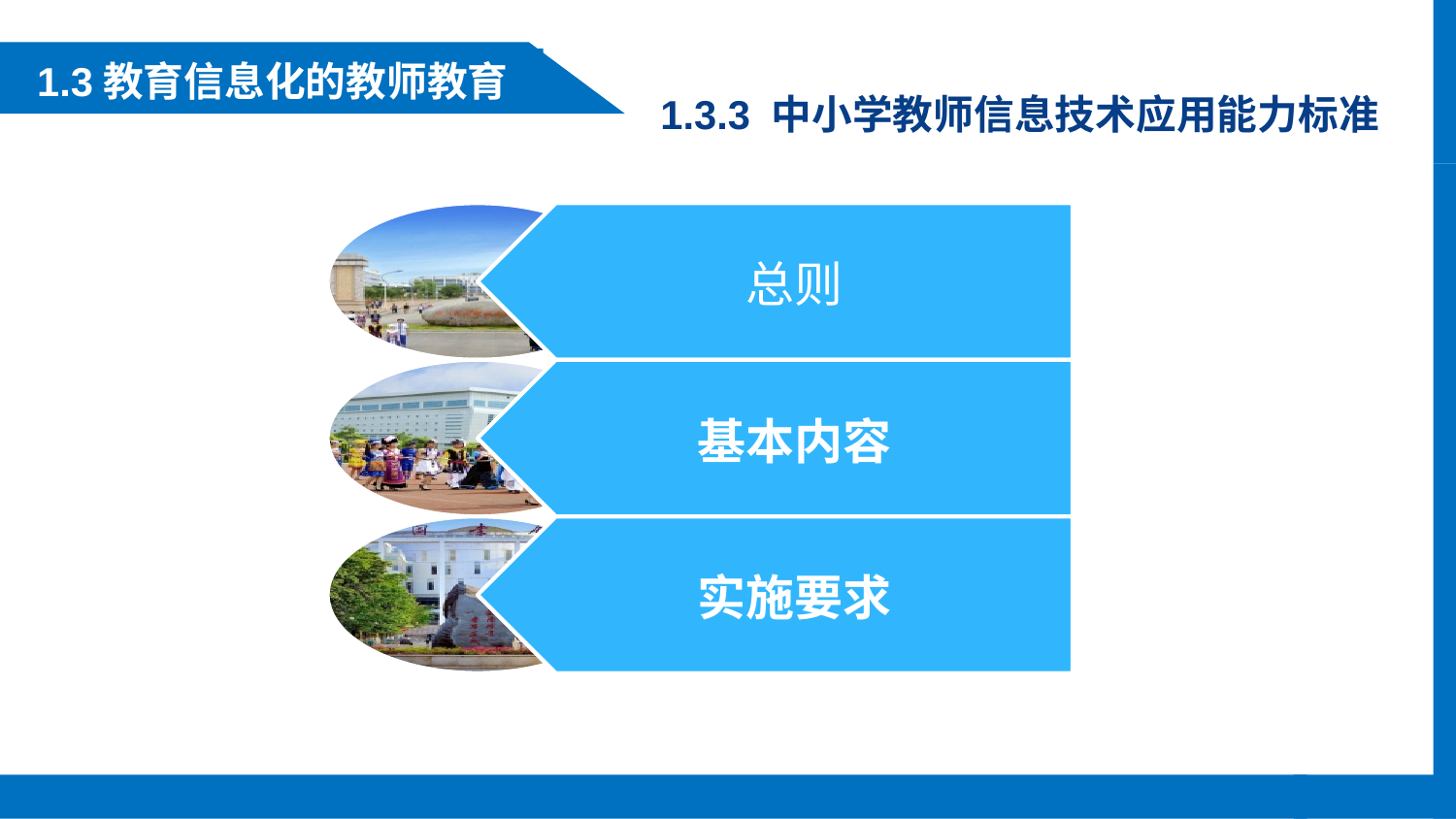

1.3教育信息化的教师教育
1.3.3 中小学教师信息技术应用能力标准
总则
基本内容
实施要求